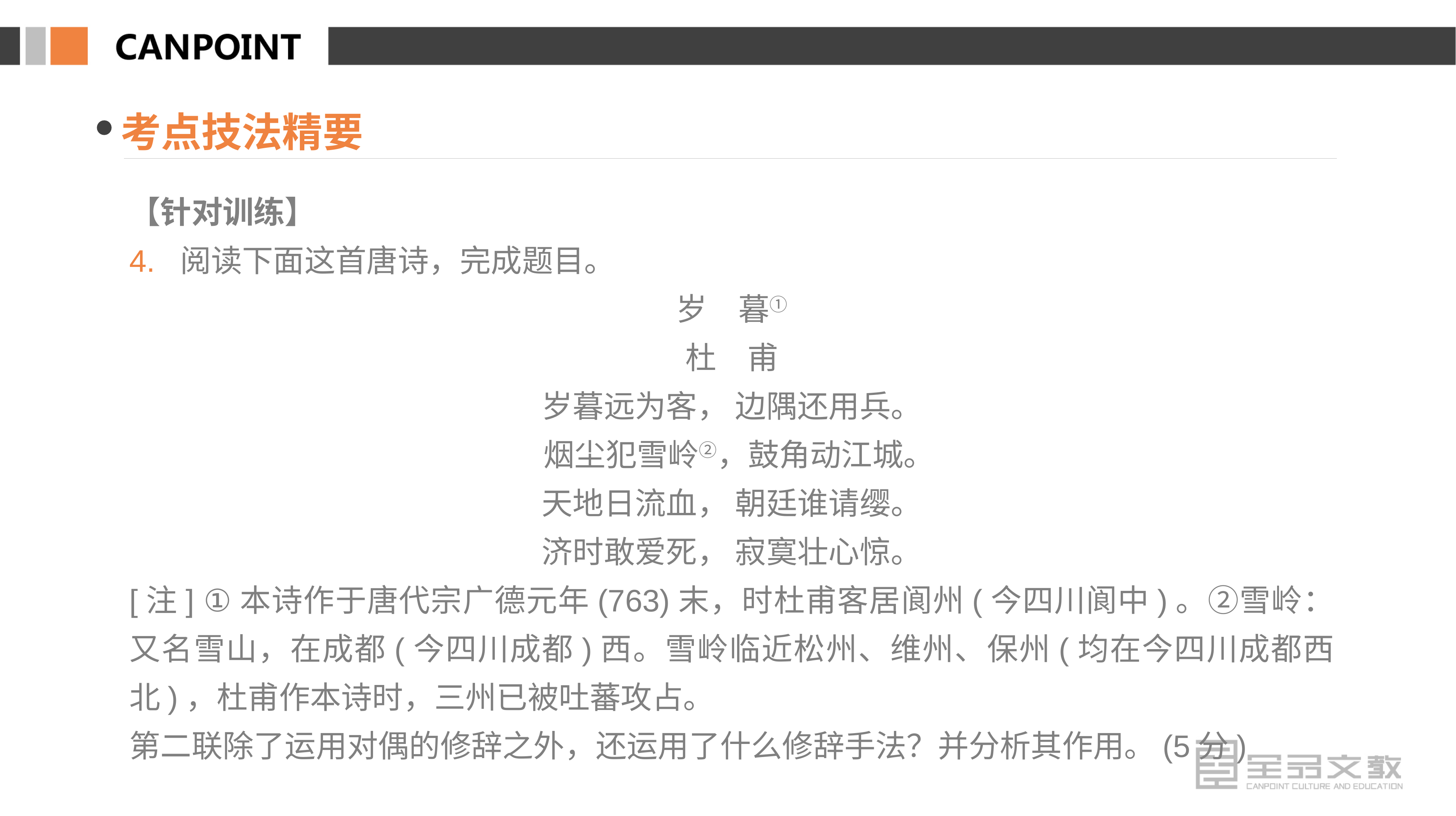

考点技法精要

【针对训练】
4.  阅读下面这首唐诗，完成题目。
岁　暮①
杜　甫
岁暮远为客， 边隅还用兵。
 烟尘犯雪岭②，鼓角动江城。
天地日流血， 朝廷谁请缨。
济时敢爱死， 寂寞壮心惊。
[注] ①本诗作于唐代宗广德元年(763)末，时杜甫客居阆州(今四川阆中)。②雪岭：又名雪山，在成都(今四川成都)西。雪岭临近松州、维州、保州(均在今四川成都西北)，杜甫作本诗时，三州已被吐蕃攻占。
第二联除了运用对偶的修辞之外，还运用了什么修辞手法？并分析其作用。(5分)